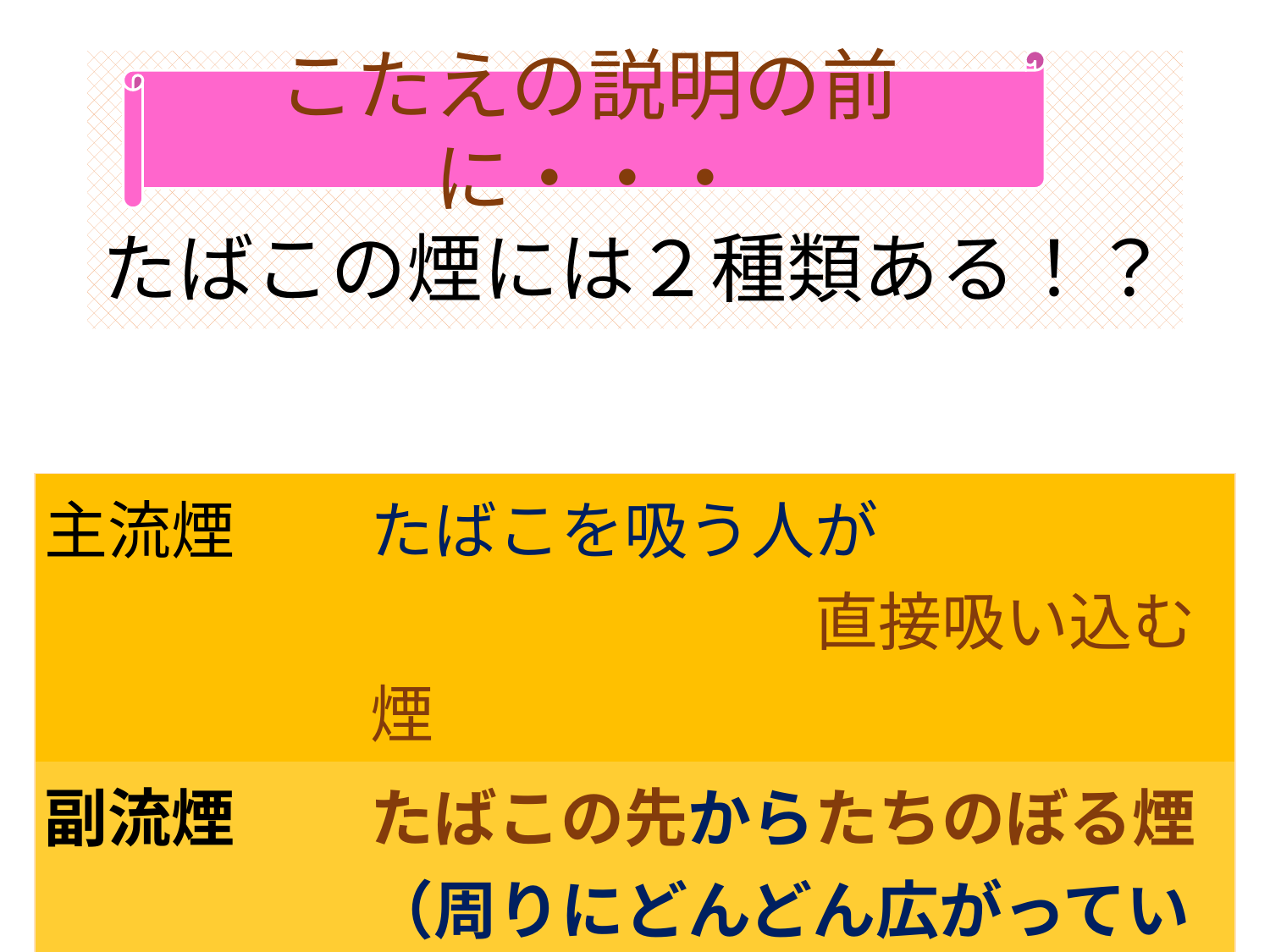

こたえの説明の前に・・・
# たばこの煙には２種類ある！？
| 主流煙 | たばこを吸う人が 　　　　　　　直接吸い込む煙 |
| --- | --- |
| 副流煙 | たばこの先からたちのぼる煙 （周りにどんどん広がっていく） |